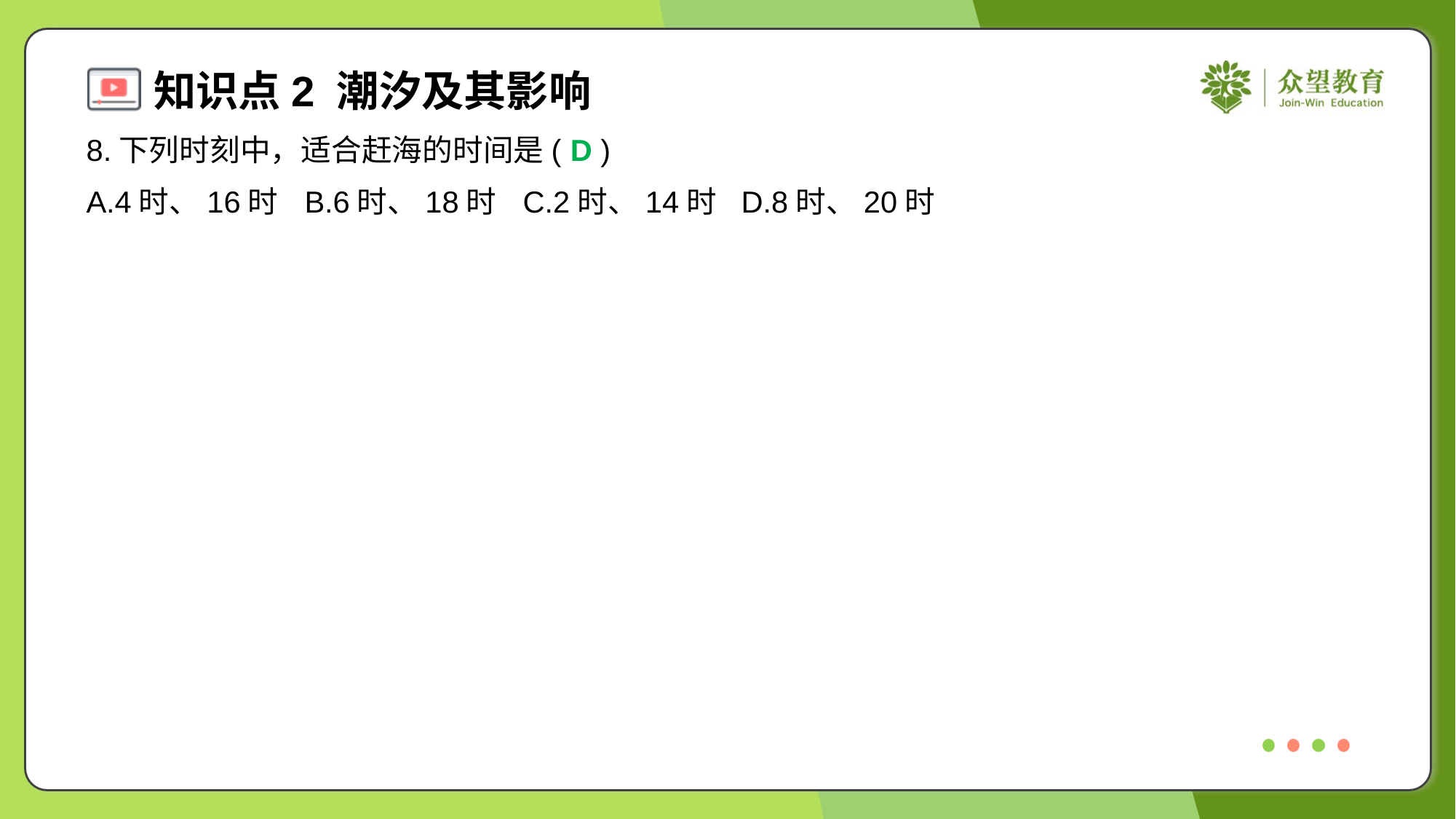

8.下列时刻中，适合赶海的时间是(     )
D
A.4时、16时	B.6时、18时	C.2时、14时	D.8时、20时